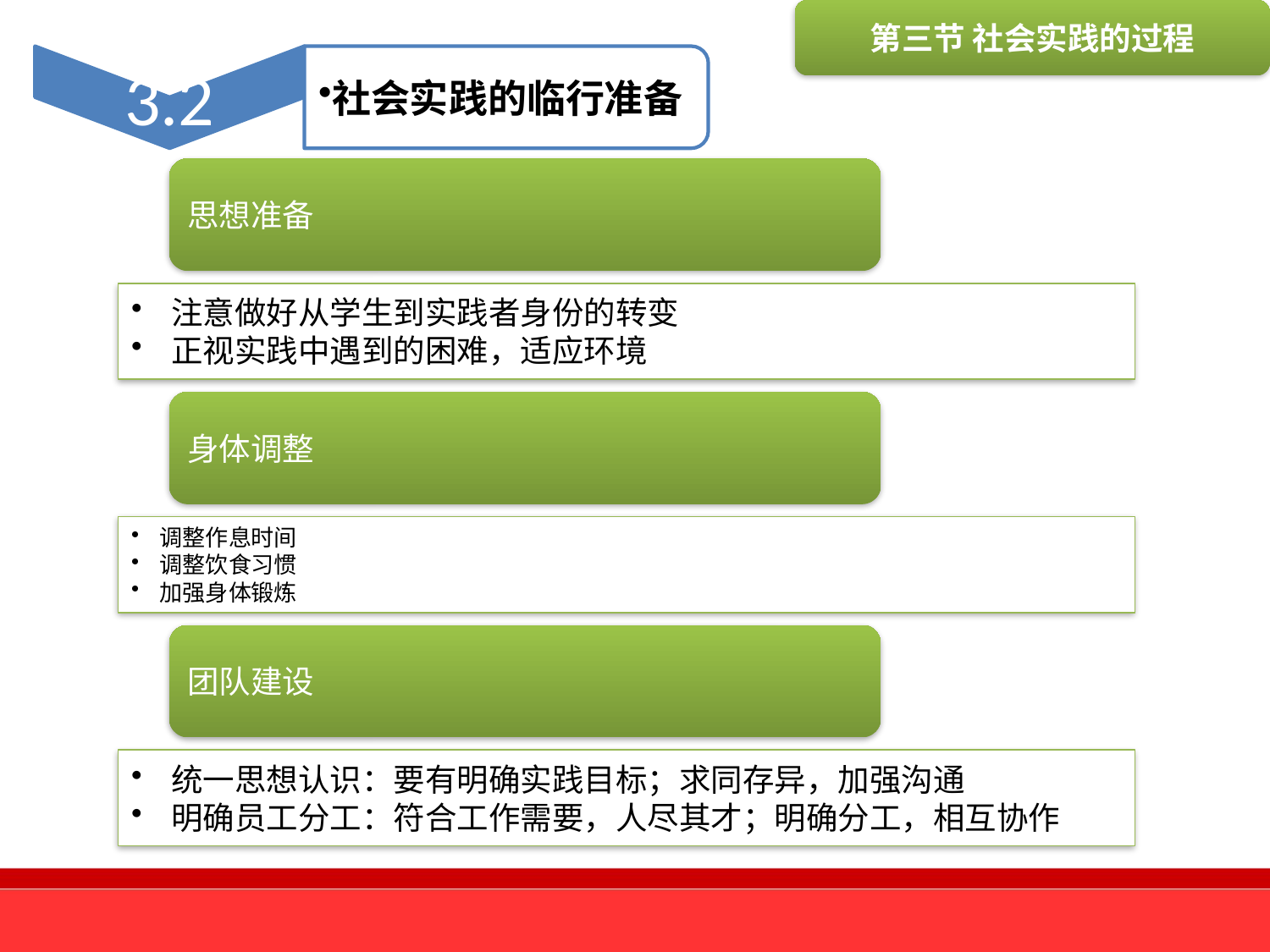

第三节 社会实践的过程
社会实践的临行准备
3.2
思想准备
注意做好从学生到实践者身份的转变
身体调整
调整作息时间
正视实践中遇到的困难，适应环境
调整饮食习惯
加强身体锻炼
团队建设
统一思想认识：要有明确实践目标；求同存异，加强沟通
明确员工分工：符合工作需要，人尽其才；明确分工，相互协作